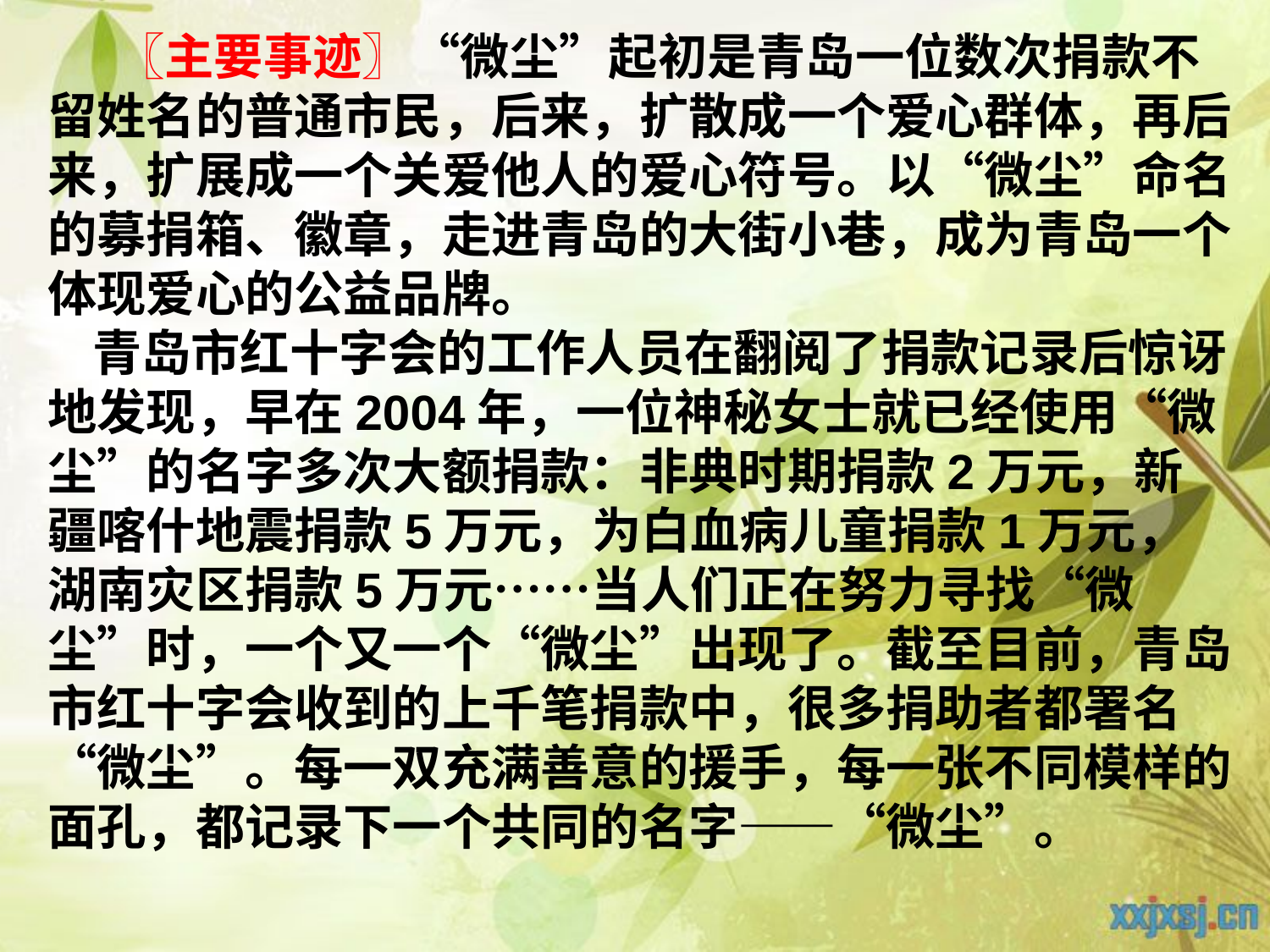

# 〖主要事迹〗“微尘”起初是青岛一位数次捐款不留姓名的普通市民，后来，扩散成一个爱心群体，再后来，扩展成一个关爱他人的爱心符号。以“微尘”命名的募捐箱、徽章，走进青岛的大街小巷，成为青岛一个体现爱心的公益品牌。 青岛市红十字会的工作人员在翻阅了捐款记录后惊讶地发现，早在2004年，一位神秘女士就已经使用“微尘”的名字多次大额捐款：非典时期捐款2万元，新疆喀什地震捐款5万元，为白血病儿童捐款1万元，湖南灾区捐款5万元……当人们正在努力寻找“微尘”时，一个又一个“微尘”出现了。截至目前，青岛市红十字会收到的上千笔捐款中，很多捐助者都署名“微尘”。每一双充满善意的援手，每一张不同模样的面孔，都记录下一个共同的名字——“微尘”。